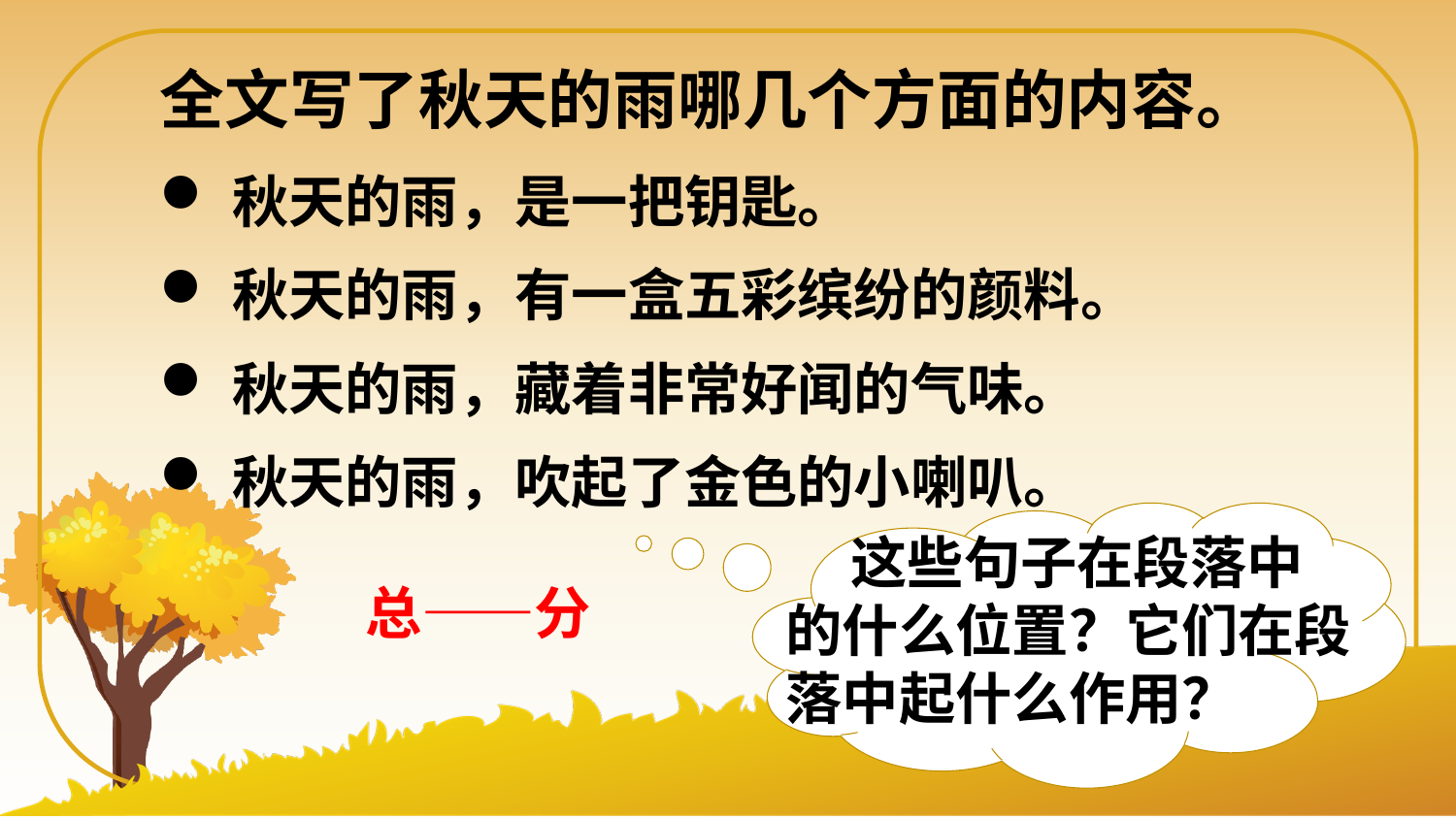

全文写了秋天的雨哪几个方面的内容。
秋天的雨，是一把钥匙。
秋天的雨，有一盒五彩缤纷的颜料。
秋天的雨，藏着非常好闻的气味。
秋天的雨，吹起了金色的小喇叭。

    这些句子在段落中的什么位置？它们在段落中起什么作用？
总——分